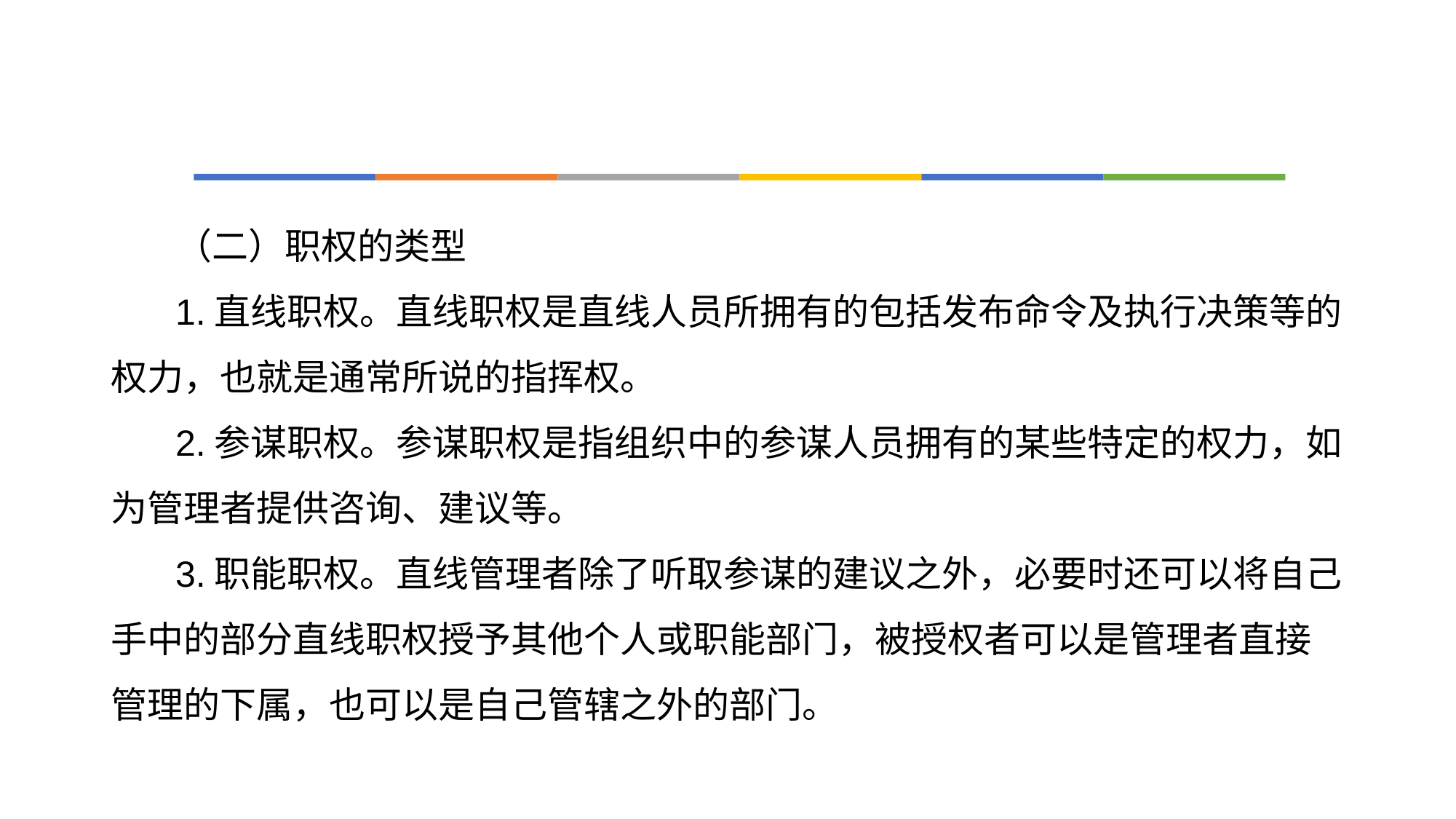

#
（二）职权的类型
1.直线职权。直线职权是直线人员所拥有的包括发布命令及执行决策等的权力，也就是通常所说的指挥权。
2.参谋职权。参谋职权是指组织中的参谋人员拥有的某些特定的权力，如为管理者提供咨询、建议等。
3.职能职权。直线管理者除了听取参谋的建议之外，必要时还可以将自己手中的部分直线职权授予其他个人或职能部门，被授权者可以是管理者直接管理的下属，也可以是自己管辖之外的部门。